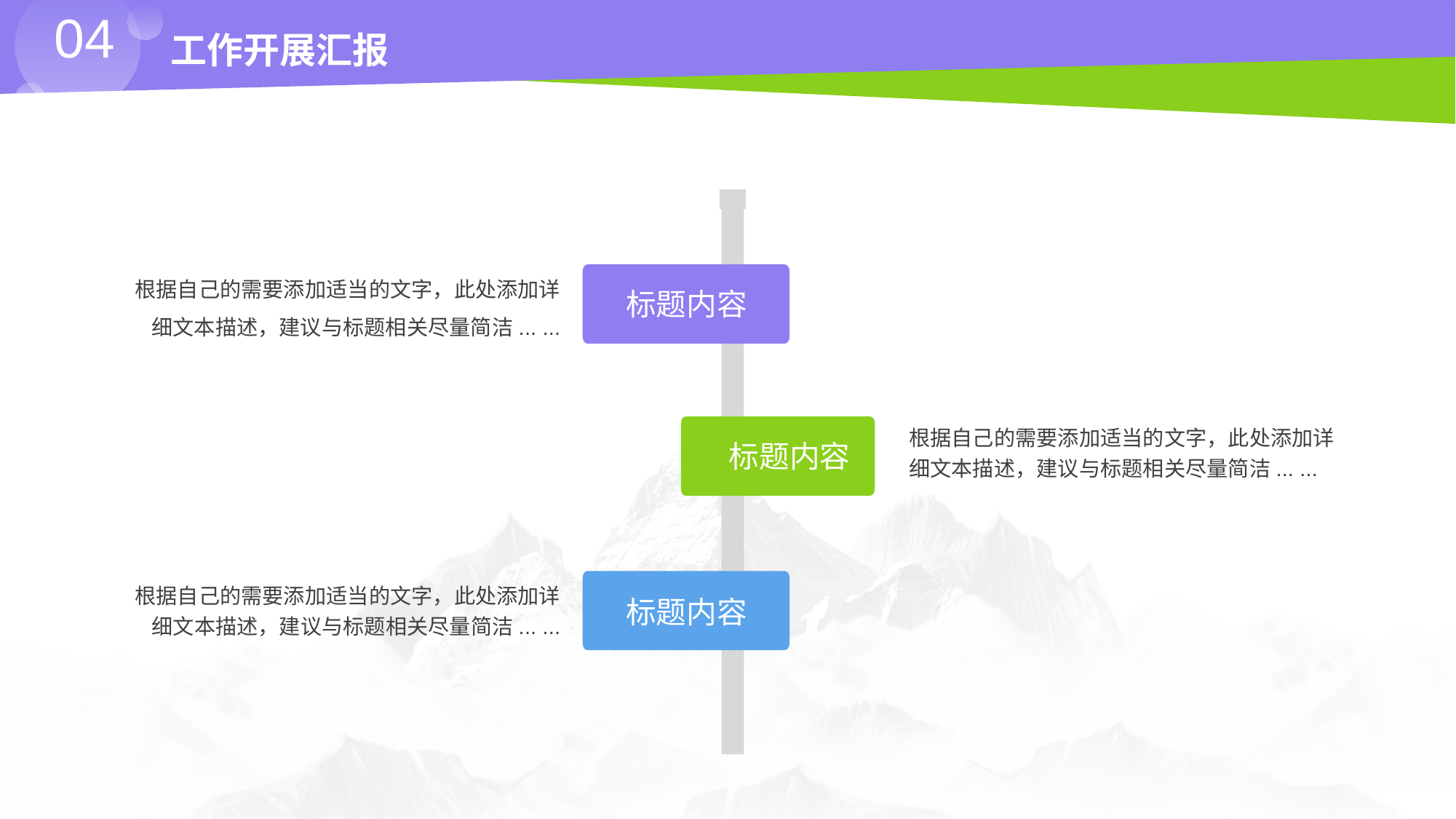

04
工作开展汇报

根据自己的需要添加适当的文字，此处添加详细文本描述，建议与标题相关尽量简洁... ...

标题内容
根据自己的需要添加适当的文字，此处添加详细文本描述，建议与标题相关尽量简洁... ...

标题内容

根据自己的需要添加适当的文字，此处添加详细文本描述，建议与标题相关尽量简洁... ...
标题内容